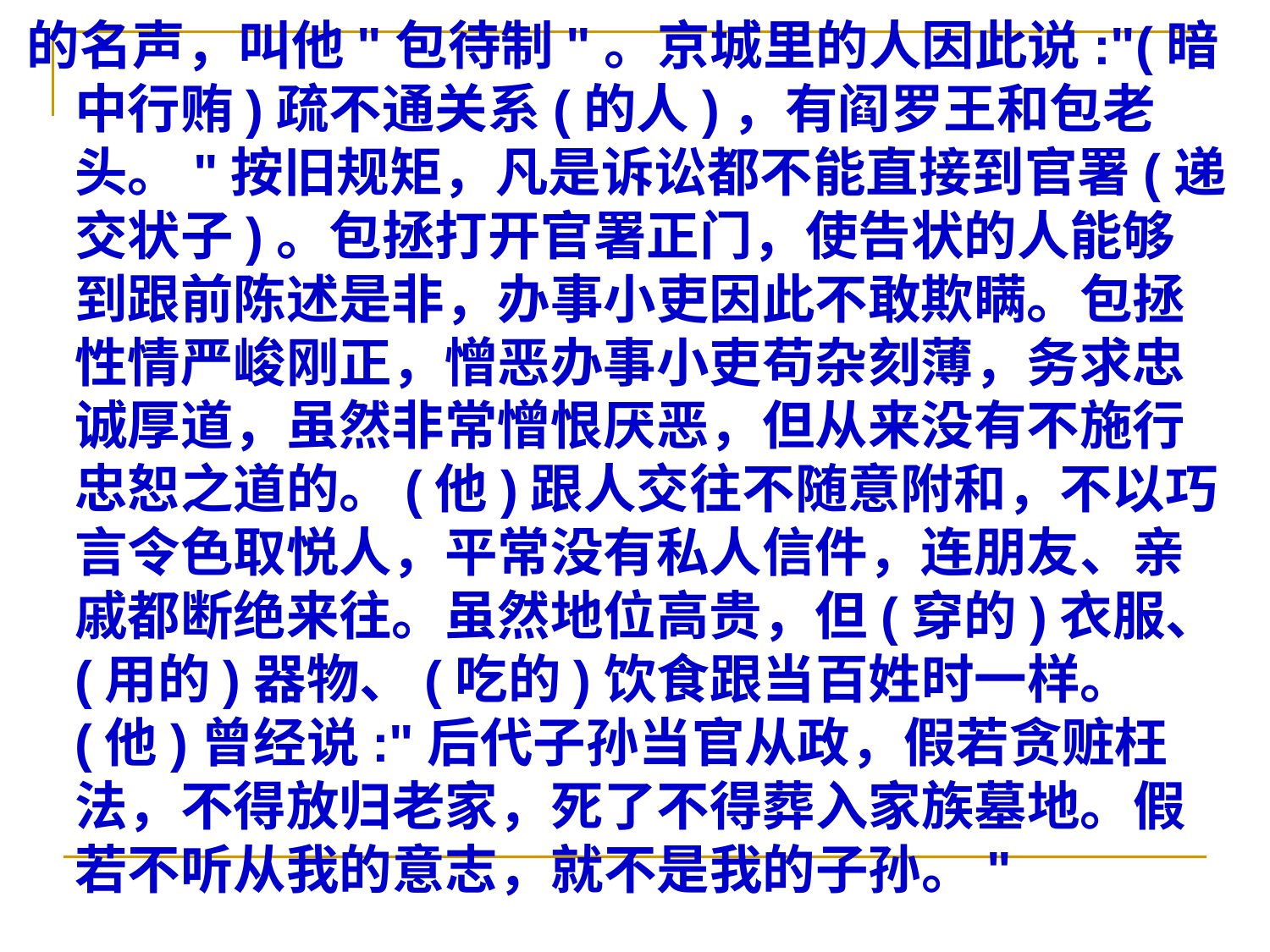

的名声，叫他"包待制"。京城里的人因此说:"(暗中行贿)疏不通关系(的人)，有阎罗王和包老头。"按旧规矩，凡是诉讼都不能直接到官署(递交状子)。包拯打开官署正门，使告状的人能够到跟前陈述是非，办事小吏因此不敢欺瞒。包拯性情严峻刚正，憎恶办事小吏苟杂刻薄，务求忠诚厚道，虽然非常憎恨厌恶，但从来没有不施行忠恕之道的。(他)跟人交往不随意附和，不以巧言令色取悦人，平常没有私人信件，连朋友、亲戚都断绝来往。虽然地位高贵，但(穿的)衣服、(用的)器物、(吃的)饮食跟当百姓时一样。(他)曾经说:"后代子孙当官从政，假若贪赃枉法，不得放归老家，死了不得葬入家族墓地。假若不听从我的意志，就不是我的子孙。"

#